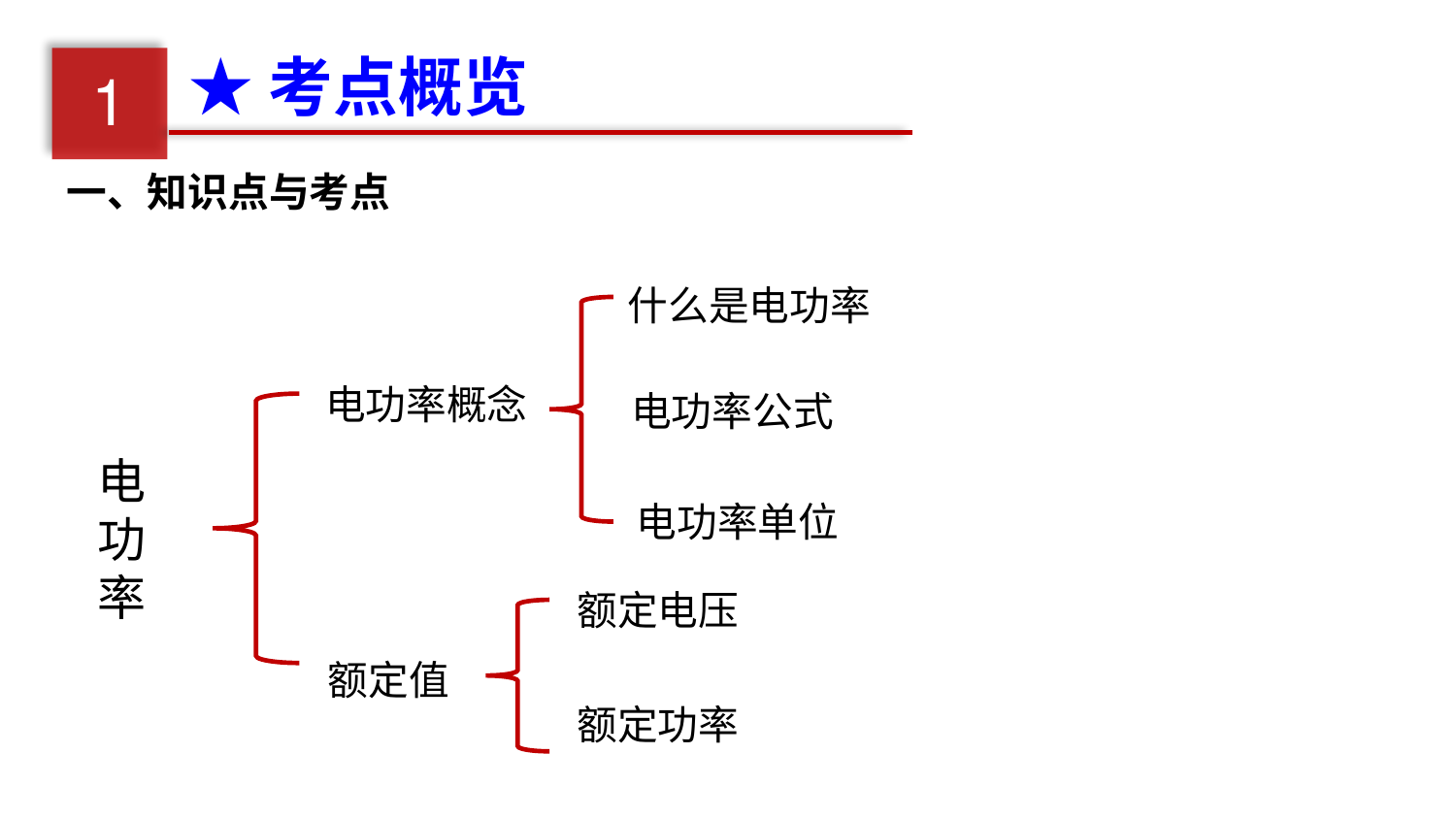

★考点概览

1
一、知识点与考点
什么是电功率

电功率概念
电功率公式

电功率
电功率单位
额定电压

额定值
额定功率